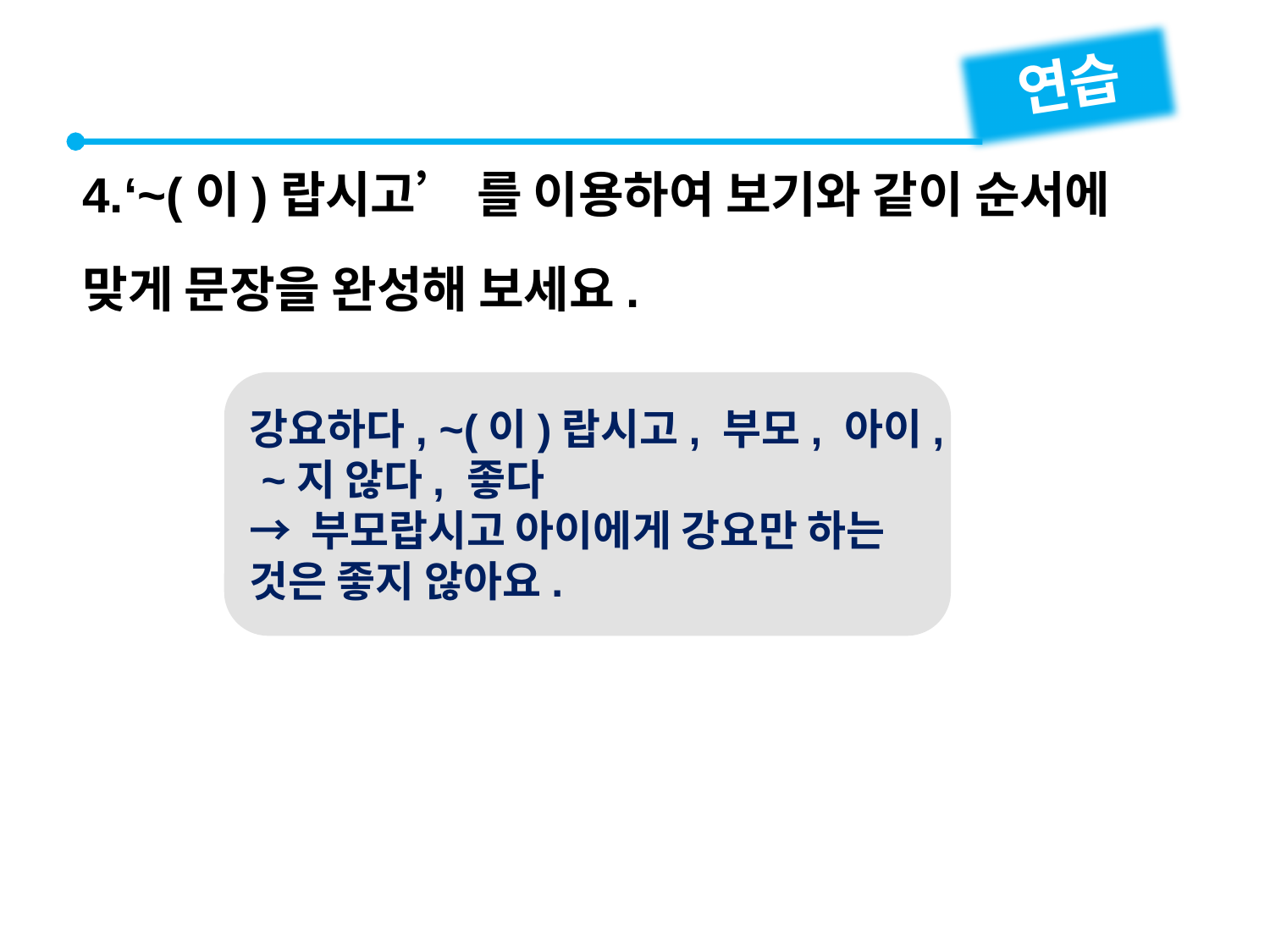

연습
4.‘~(이)랍시고’ 를 이용하여 보기와 같이 순서에 맞게 문장을 완성해 보세요.
강요하다, ~(이)랍시고, 부모, 아이, ~지 않다, 좋다
→ 부모랍시고 아이에게 강요만 하는 것은 좋지 않아요.